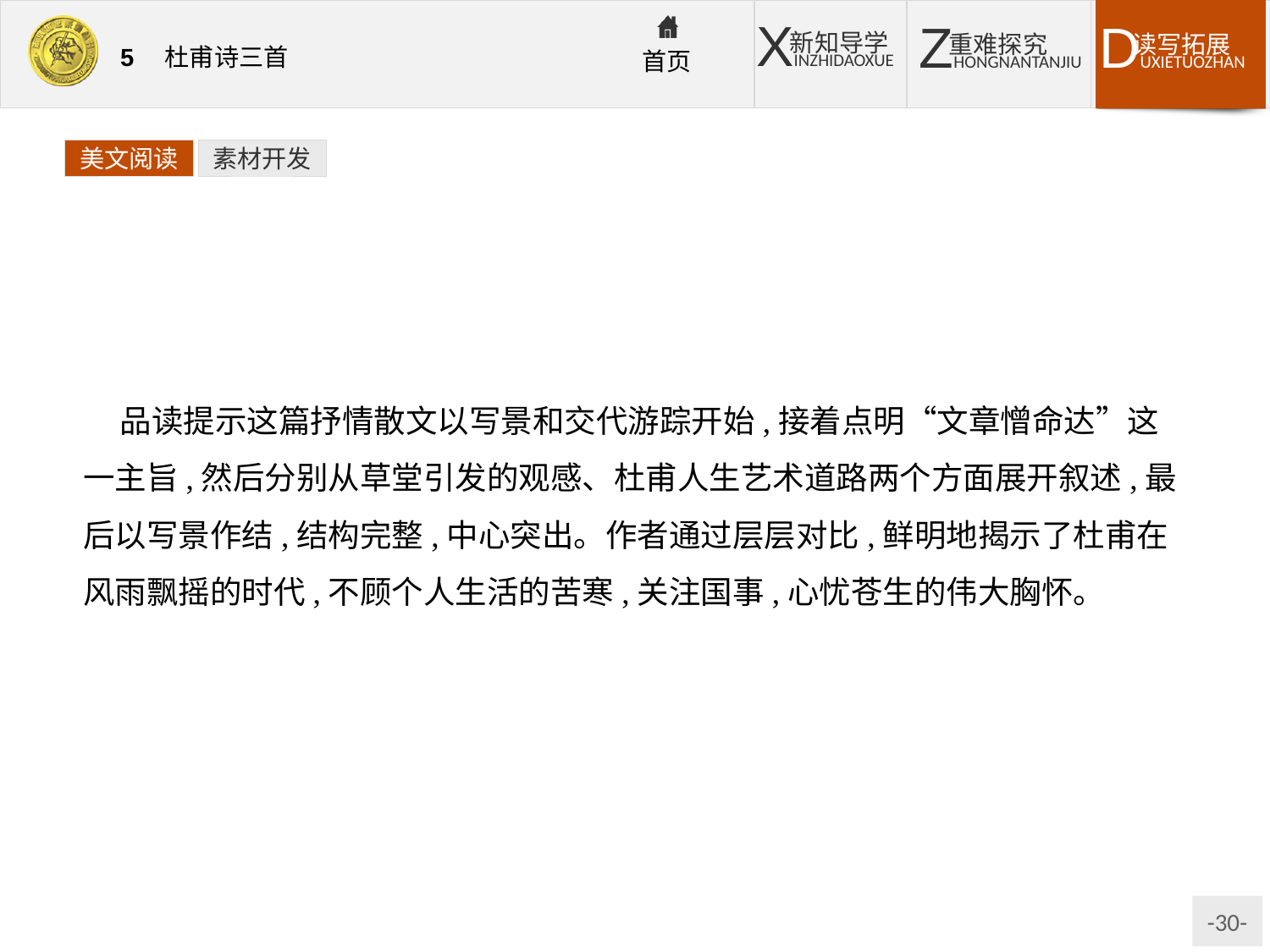

美文阅读
素材开发
品读提示这篇抒情散文以写景和交代游踪开始,接着点明“文章憎命达”这一主旨,然后分别从草堂引发的观感、杜甫人生艺术道路两个方面展开叙述,最后以写景作结,结构完整,中心突出。作者通过层层对比,鲜明地揭示了杜甫在风雨飘摇的时代,不顾个人生活的苦寒,关注国事,心忧苍生的伟大胸怀。